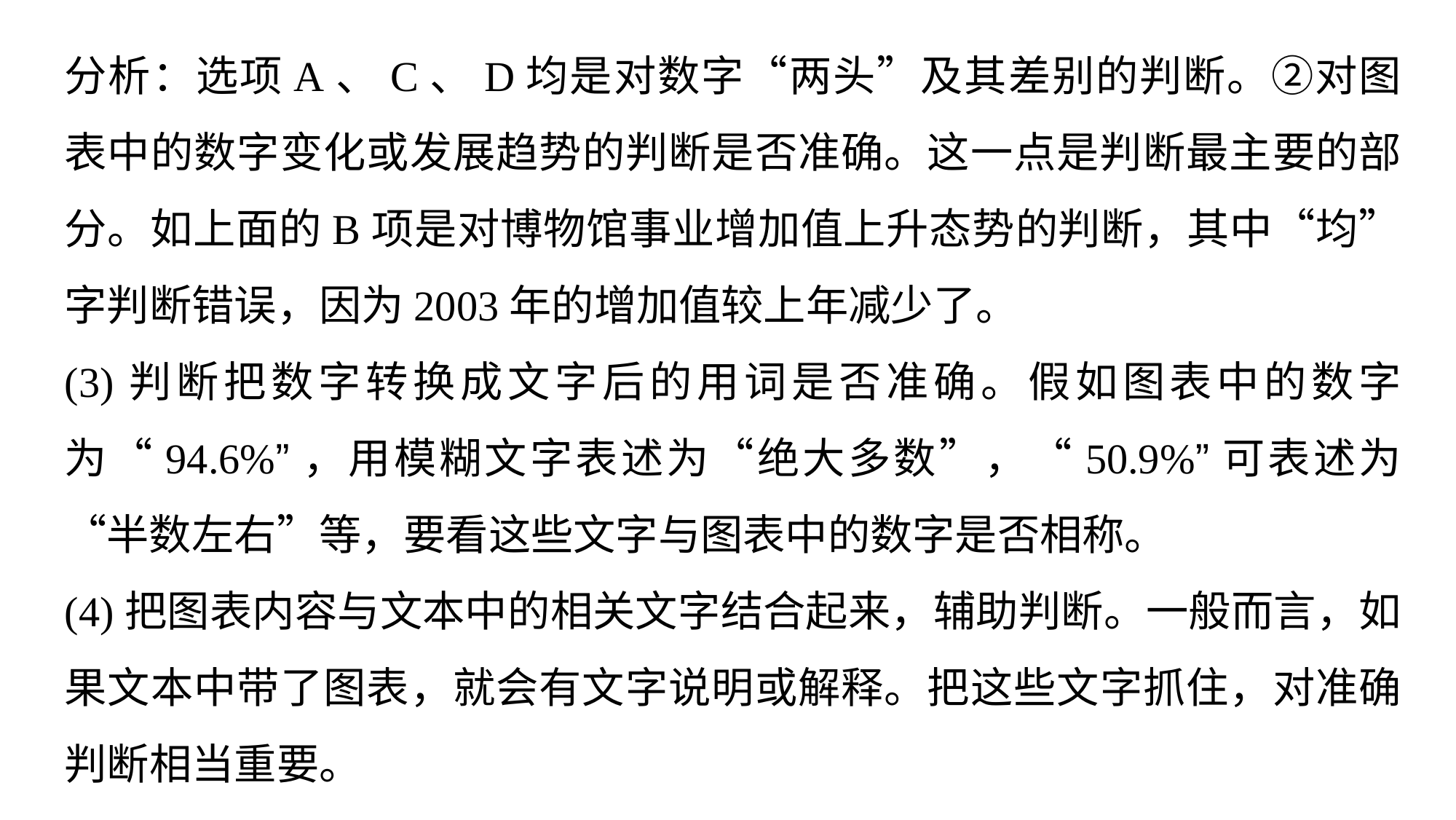

分析：选项A、C、D均是对数字“两头”及其差别的判断。②对图表中的数字变化或发展趋势的判断是否准确。这一点是判断最主要的部分。如上面的B项是对博物馆事业增加值上升态势的判断，其中“均”字判断错误，因为2003年的增加值较上年减少了。
(3)判断把数字转换成文字后的用词是否准确。假如图表中的数字为“94.6%”，用模糊文字表述为“绝大多数”，“50.9%”可表述为“半数左右”等，要看这些文字与图表中的数字是否相称。
(4)把图表内容与文本中的相关文字结合起来，辅助判断。一般而言，如果文本中带了图表，就会有文字说明或解释。把这些文字抓住，对准确判断相当重要。